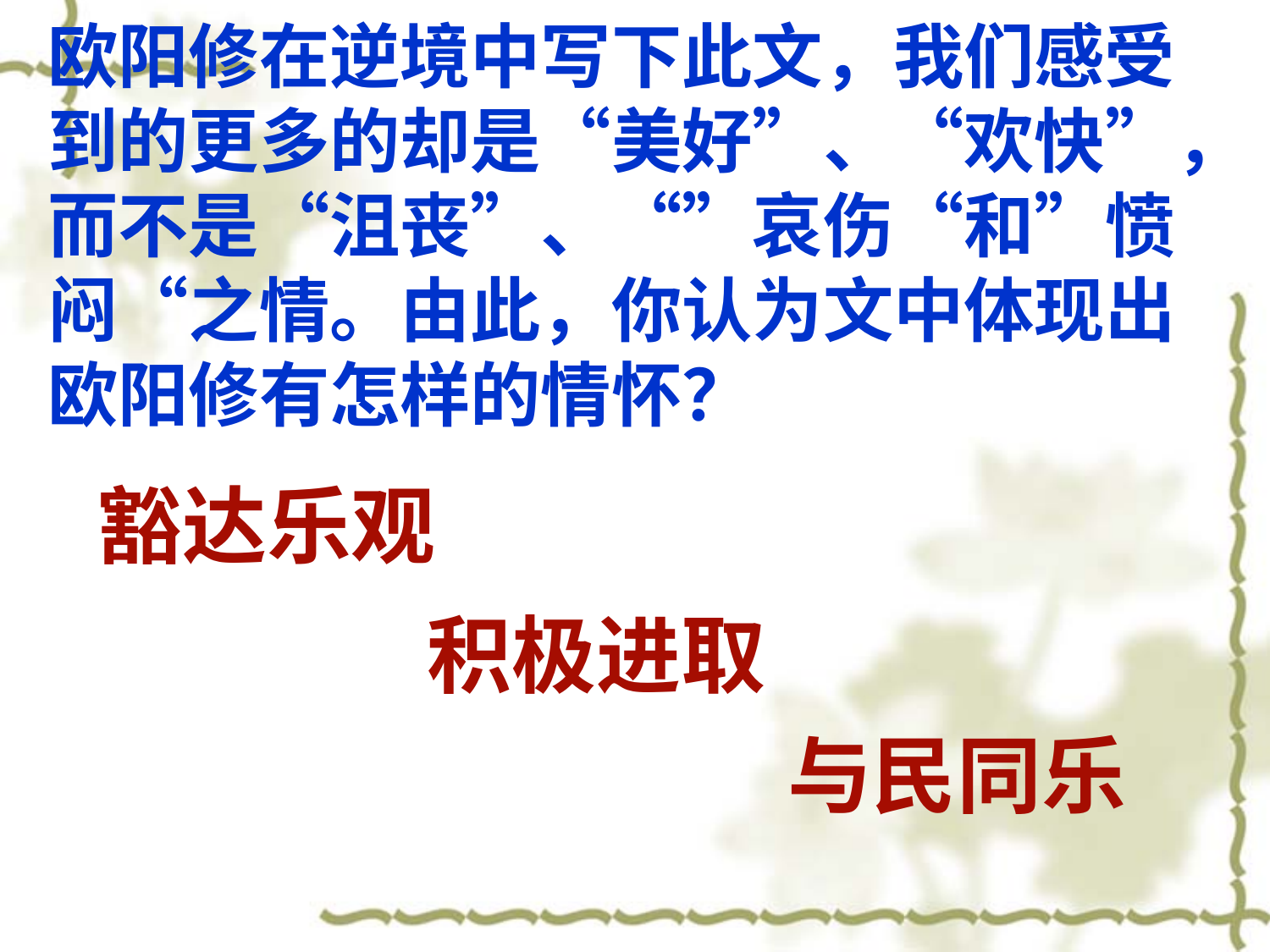

欧阳修在逆境中写下此文，我们感受到的更多的却是“美好”、“欢快”，而不是“沮丧”、“”哀伤“和”愤闷“之情。由此，你认为文中体现出欧阳修有怎样的情怀？
豁达乐观
积极进取
与民同乐